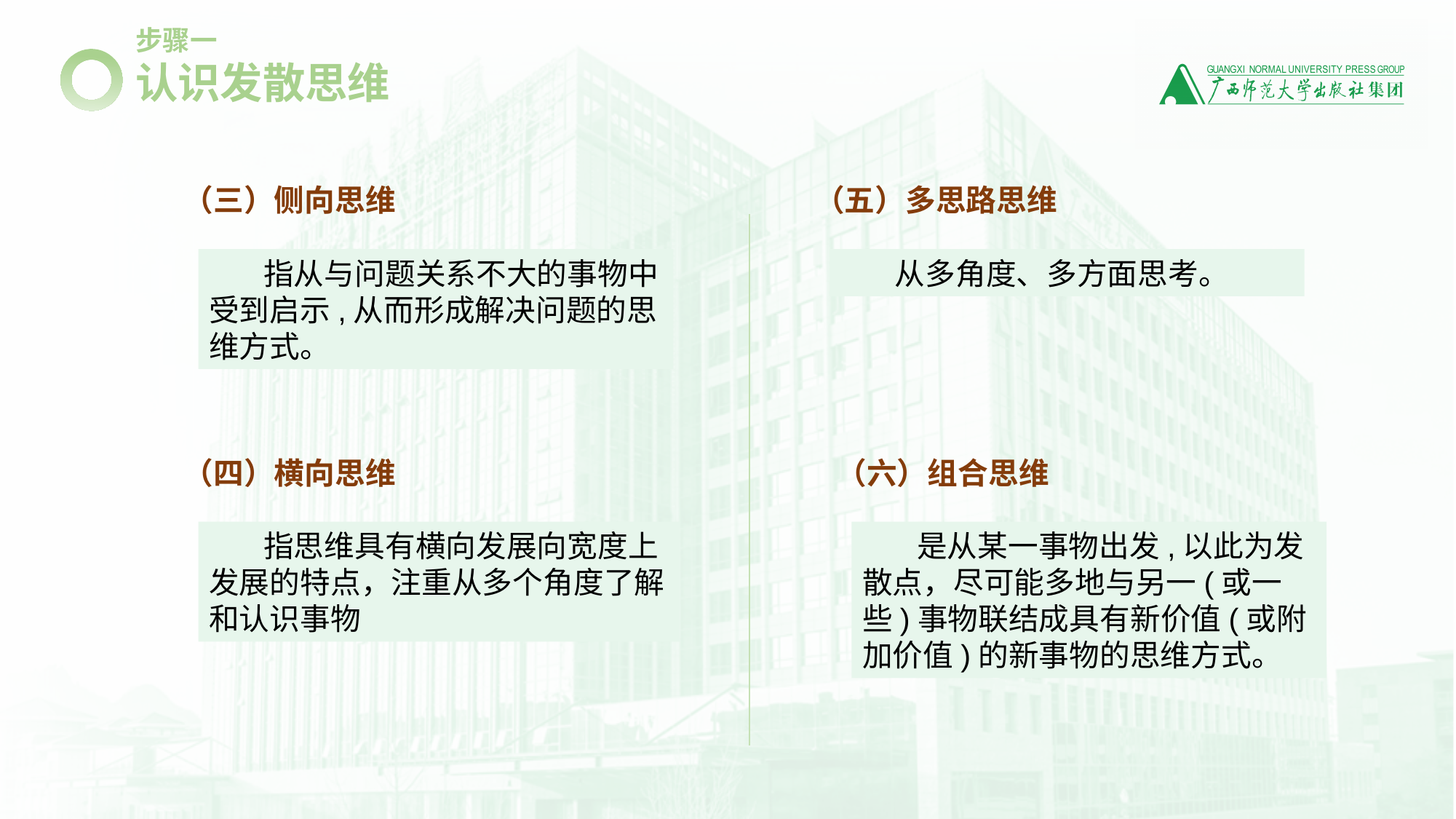

步骤一
认识发散思维

（三）侧向思维
指从与问题关系不大的事物中受到启示,从而形成解决问题的思维方式。
（五）多思路思维
从多角度、多方面思考。
（四）横向思维
指思维具有横向发展向宽度上发展的特点，注重从多个角度了解和认识事物
（六）组合思维
是从某一事物出发,以此为发散点，尽可能多地与另一(或一些)事物联结成具有新价值(或附加价值)的新事物的思维方式。